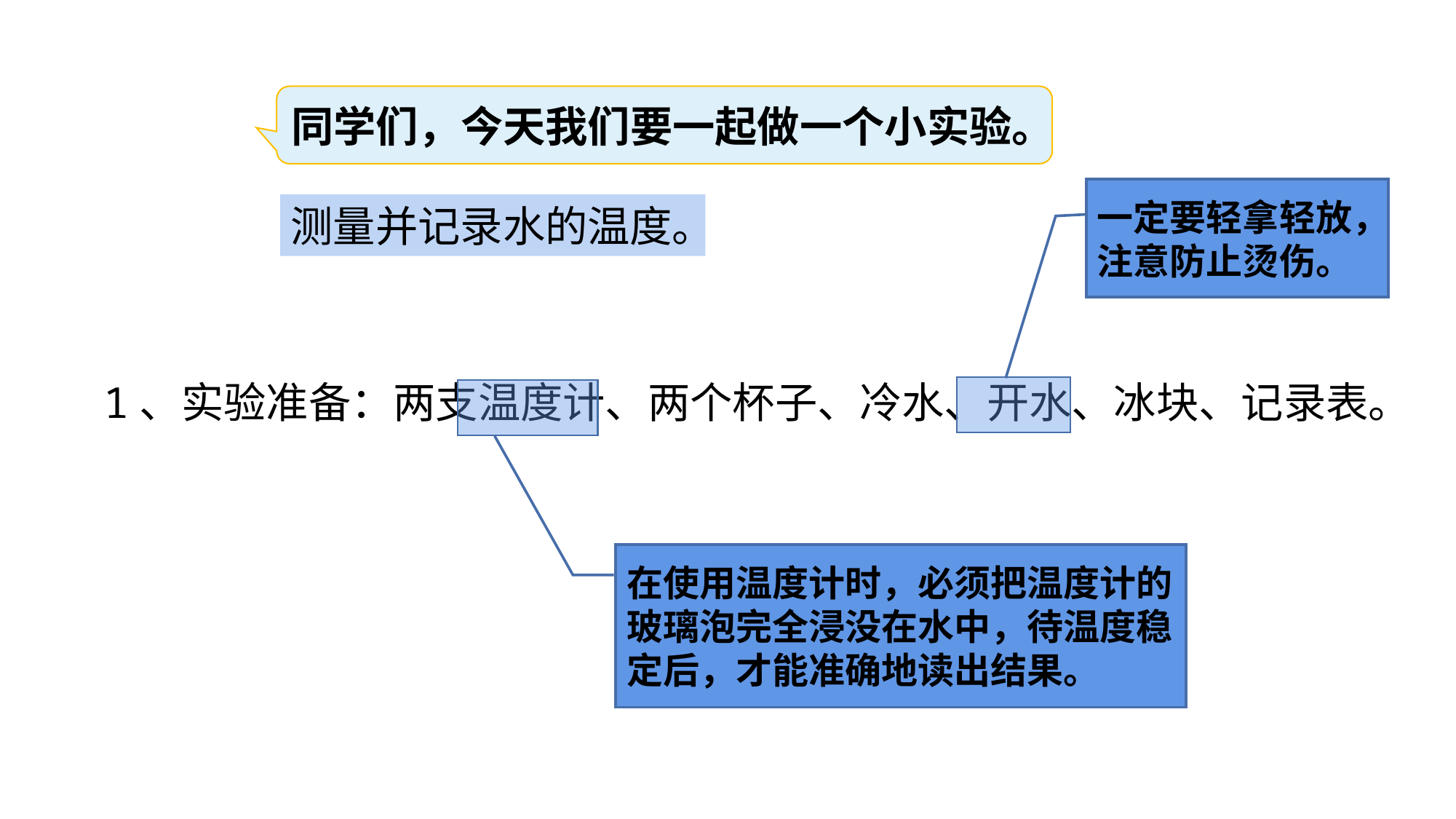

同学们，今天我们要一起做一个小实验。
一定要轻拿轻放，注意防止烫伤。
测量并记录水的温度。
1、实验准备：两支温度计、两个杯子、冷水、开水、冰块、记录表。

在使用温度计时，必须把温度计的玻璃泡完全浸没在水中，待温度稳定后，才能准确地读出结果。